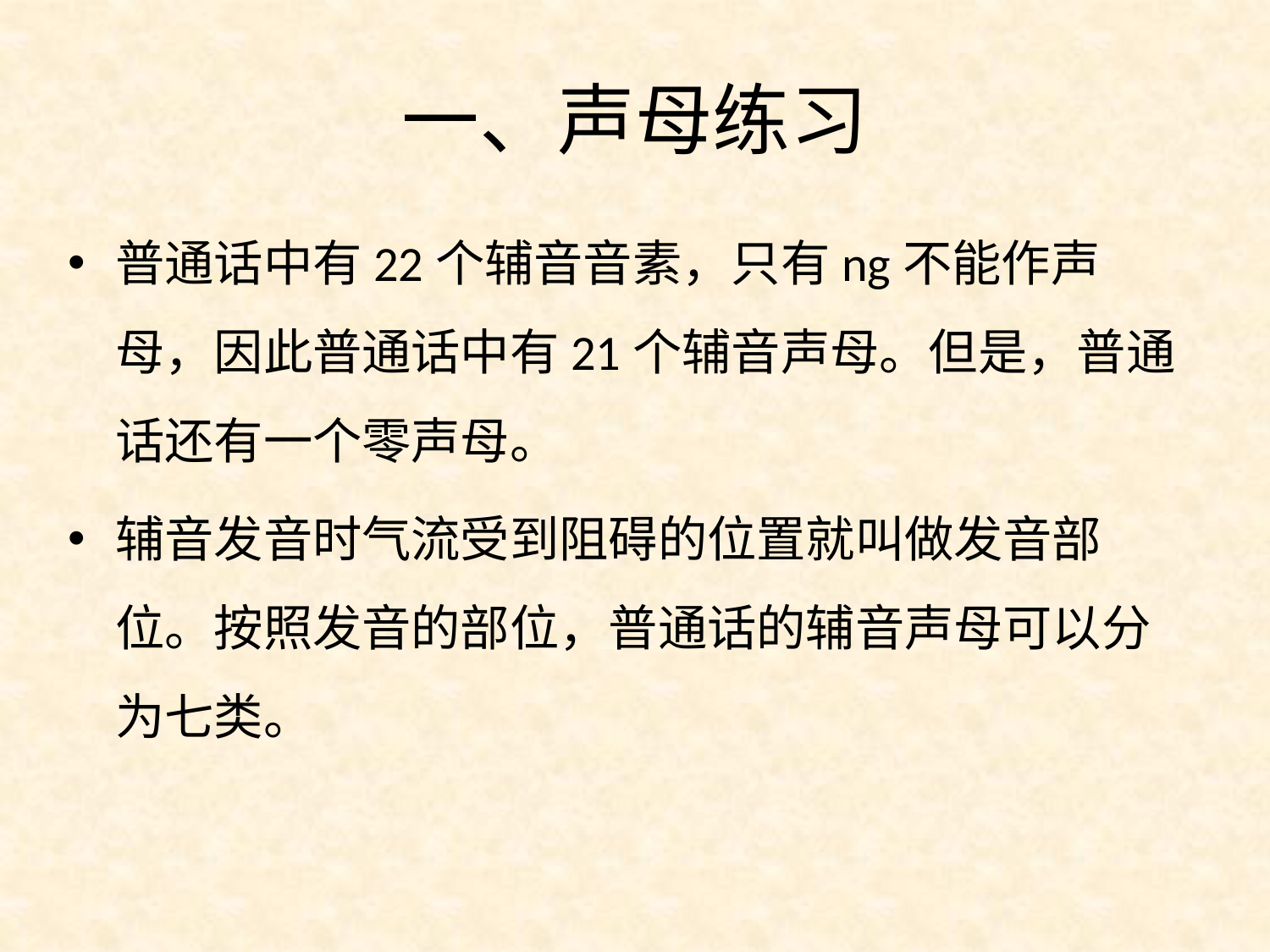

# 一、声母练习
普通话中有22个辅音音素，只有ng不能作声母，因此普通话中有21个辅音声母。但是，普通话还有一个零声母。
辅音发音时气流受到阻碍的位置就叫做发音部位。按照发音的部位，普通话的辅音声母可以分为七类。